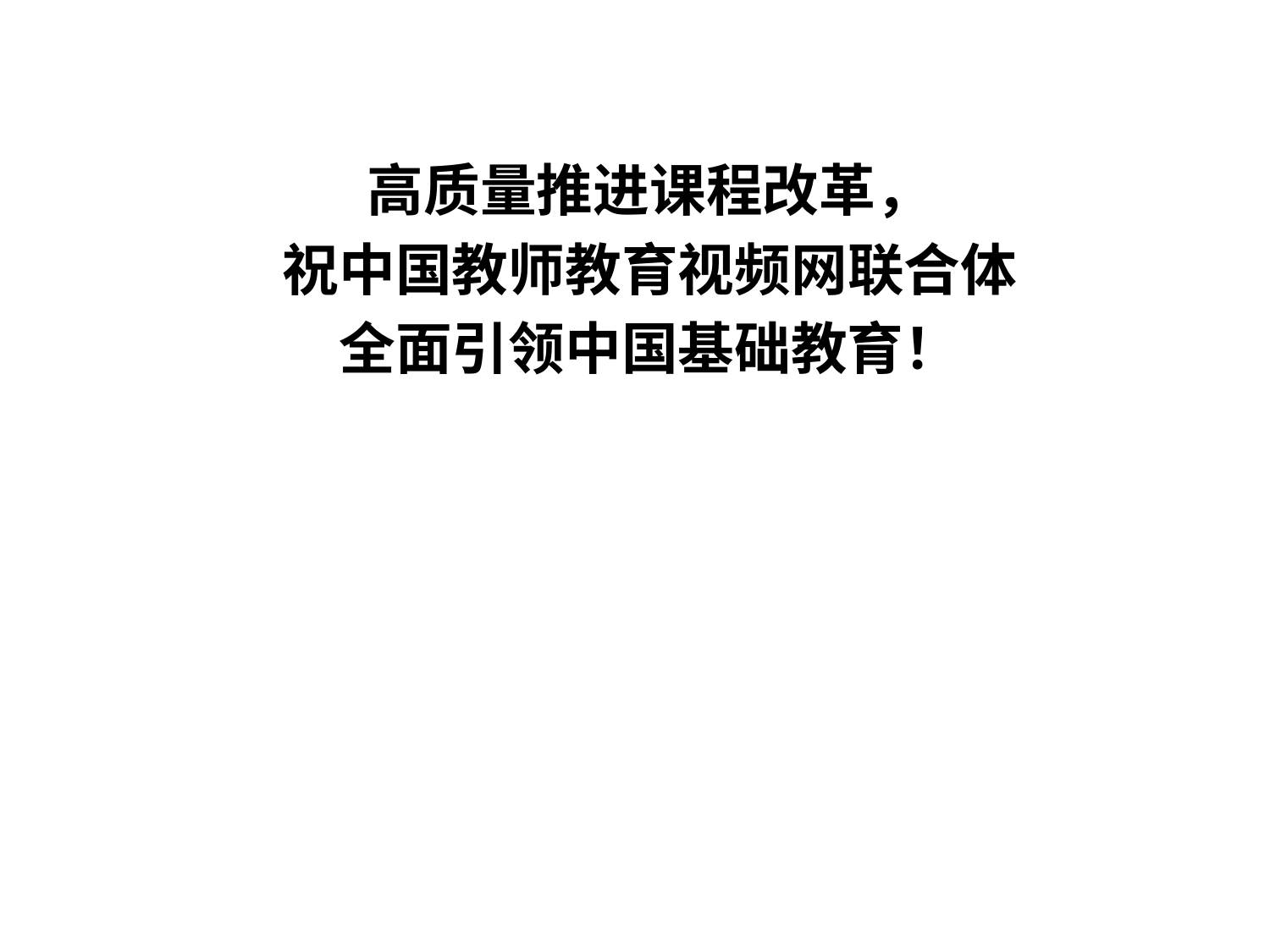

高质量推进课程改革，
祝中国教师教育视频网联合体
全面引领中国基础教育！